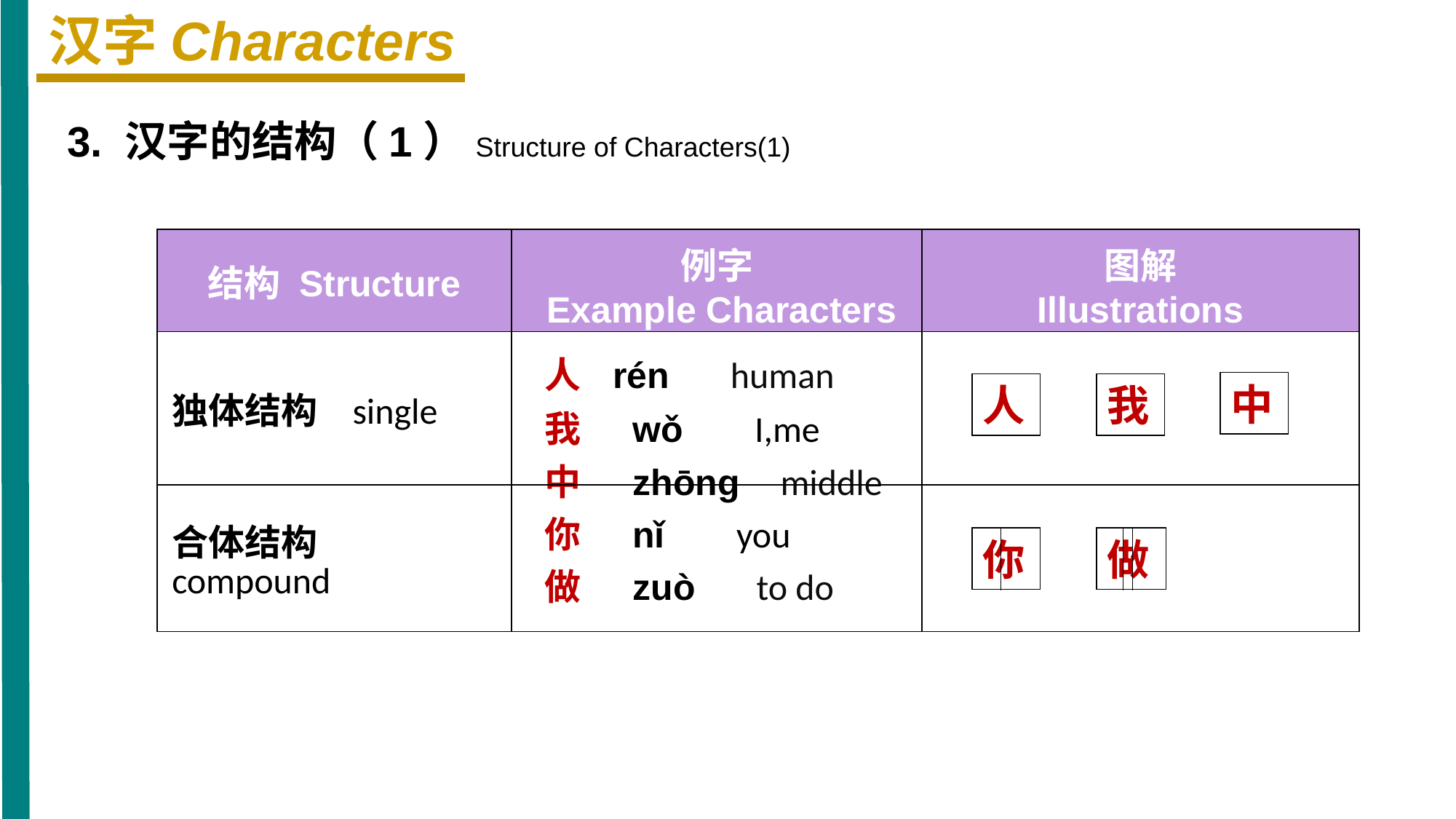

汉字Characters
3. 汉字的结构（1）Structure of Characters(1)

| 结构 Structure | 例字 Example Characters | 图解 Illustrations |
| --- | --- | --- |
| 独体结构 single | 人 rén human 我 wǒ I,me 中 zhōng middle |  |
| 合体结构 compound | 你 nǐ you 做 zuò to do |  |
中
人
我
你
做